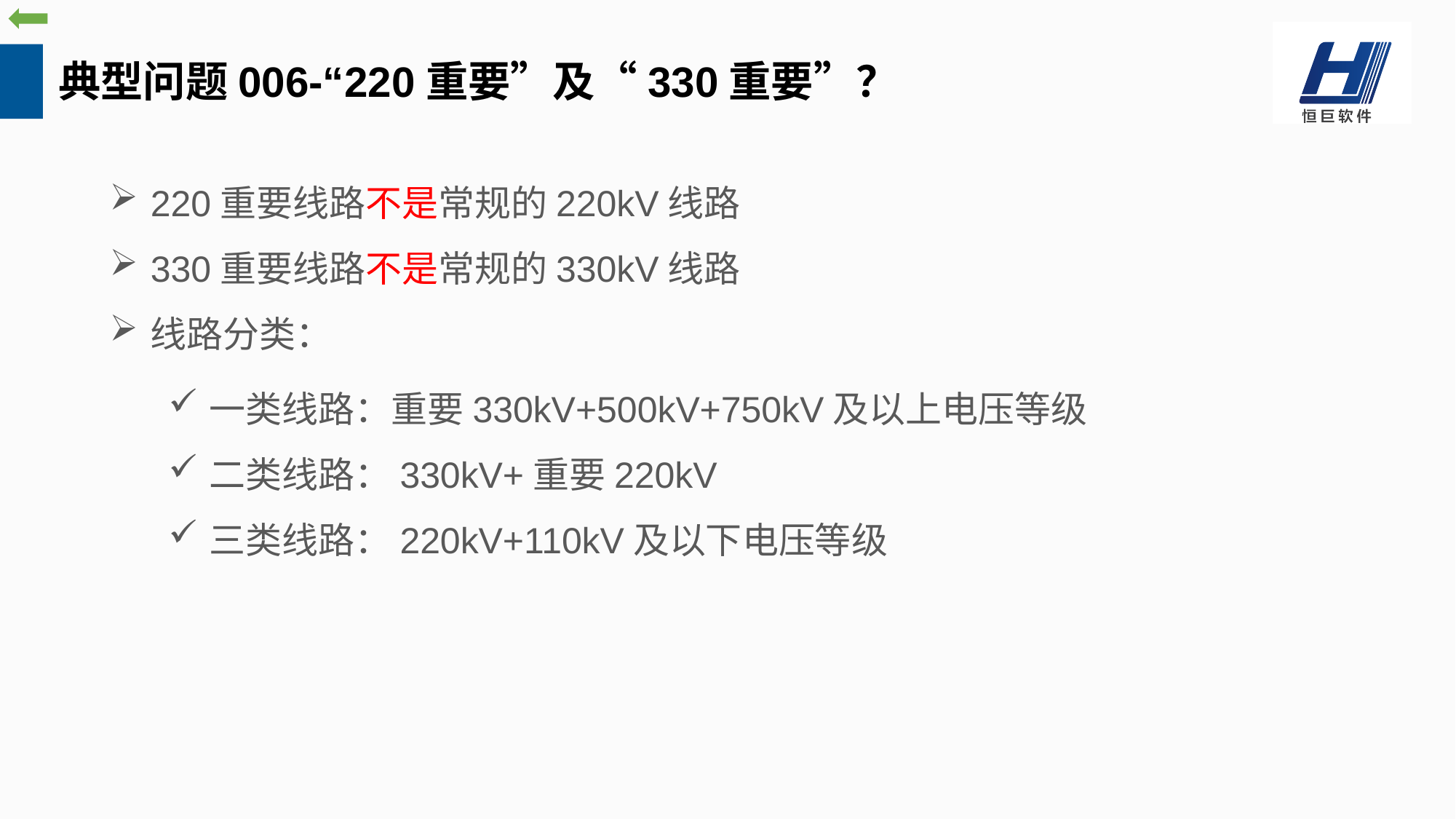

典型问题006-“220重要”及“330重要”？
220重要线路不是常规的220kV线路
330重要线路不是常规的330kV线路
线路分类：
一类线路：重要330kV+500kV+750kV及以上电压等级
二类线路：330kV+重要220kV
三类线路：220kV+110kV及以下电压等级